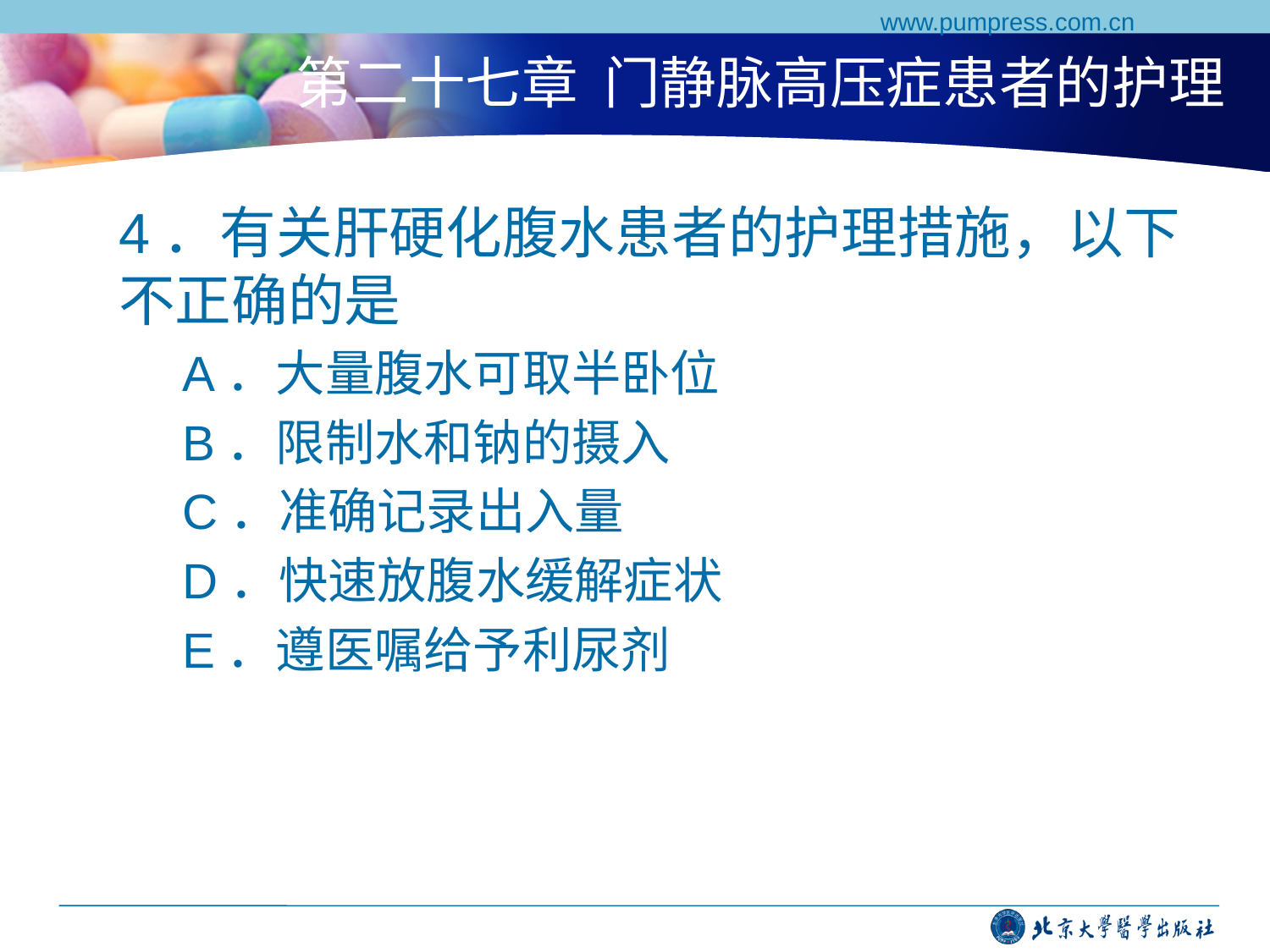

www.pumpress.com.cn
# 第二十七章  门静脉高压症患者的护理
4．有关肝硬化腹水患者的护理措施，以下不正确的是
A．大量腹水可取半卧位
B．限制水和钠的摄入
C．准确记录出入量
D．快速放腹水缓解症状
E．遵医嘱给予利尿剂